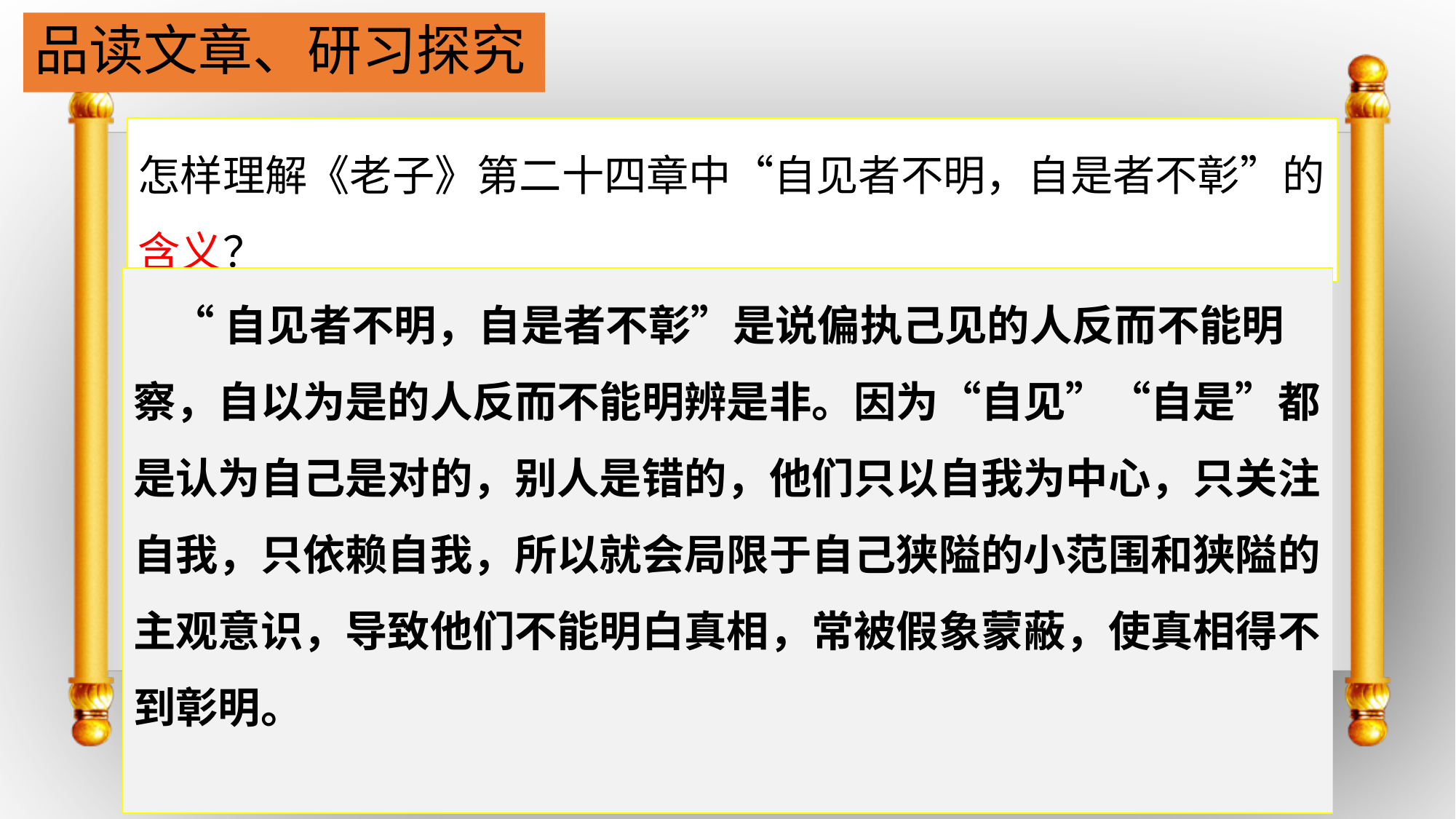

# 品读文章、研习探究
怎样理解《老子》第二十四章中“自见者不明，自是者不彰”的含义？
    “自见者不明，自是者不彰”是说偏执己见的人反而不能明察，自以为是的人反而不能明辨是非。因为“自见”“自是”都是认为自己是对的，别人是错的，他们只以自我为中心，只关注自我，只依赖自我，所以就会局限于自己狭隘的小范围和狭隘的主观意识，导致他们不能明白真相，常被假象蒙蔽，使真相得不到彰明。